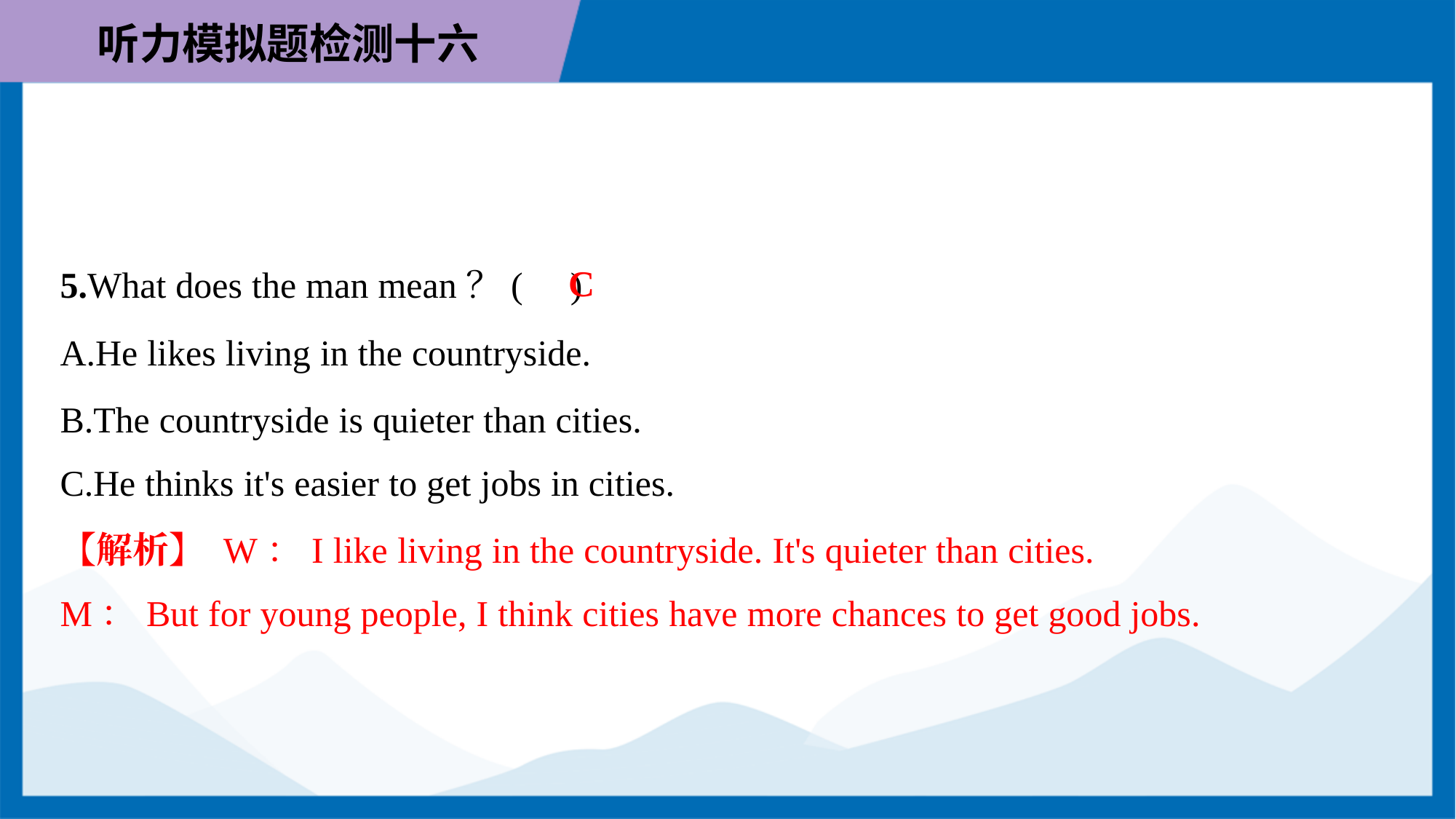

C
5.What does the man mean？(     )
A.He likes living in the countryside.
B.The countryside is quieter than cities.
C.He thinks it's easier to get jobs in cities.
【解析】 W：I like living in the countryside. It's quieter than cities.
M：But for young people, I think cities have more chances to get good jobs.